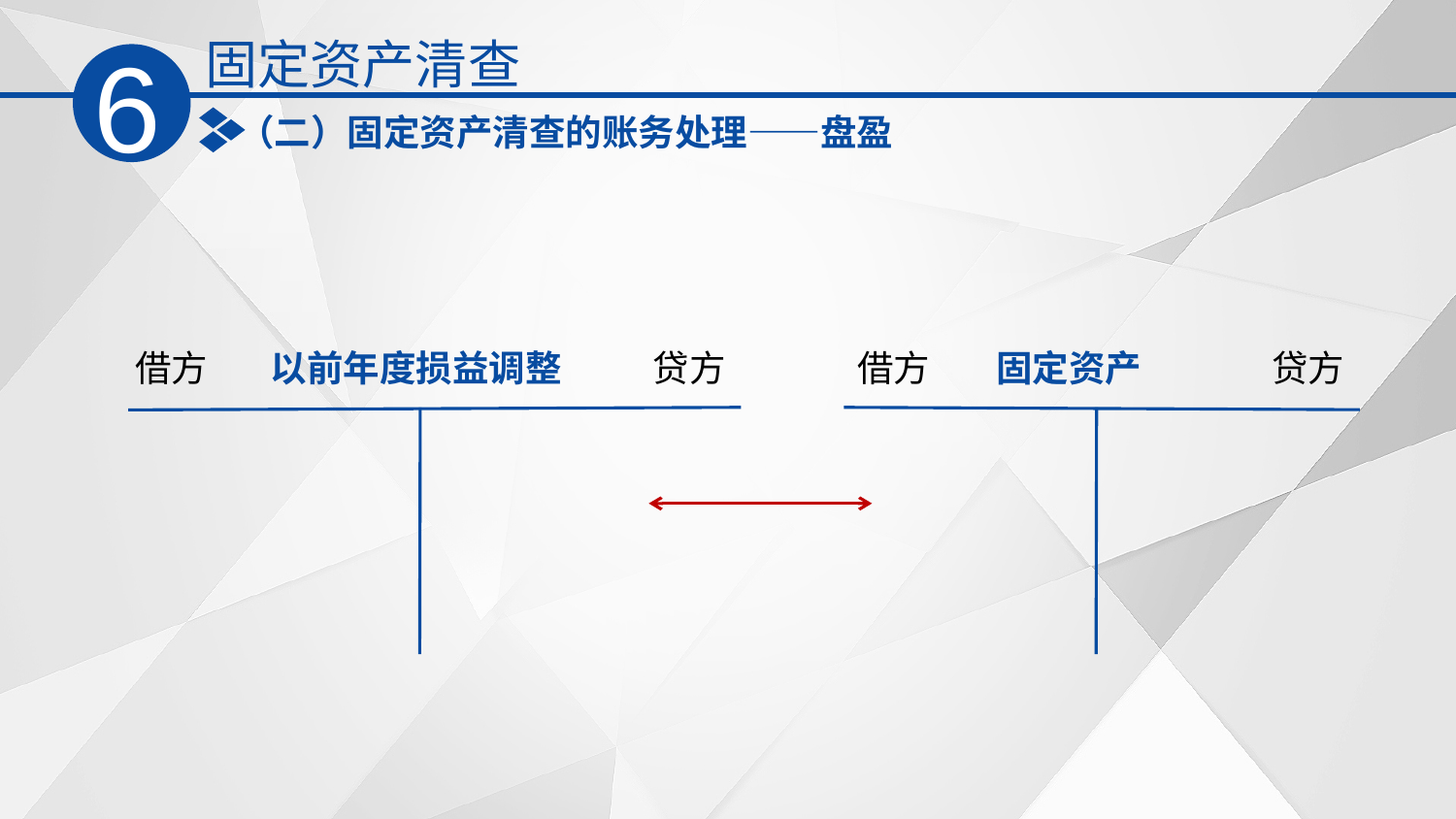

固定资产清查
6

（二）固定资产清查的账务处理——盘盈

借方
以前年度损益调整
贷方
借方
固定资产
贷方